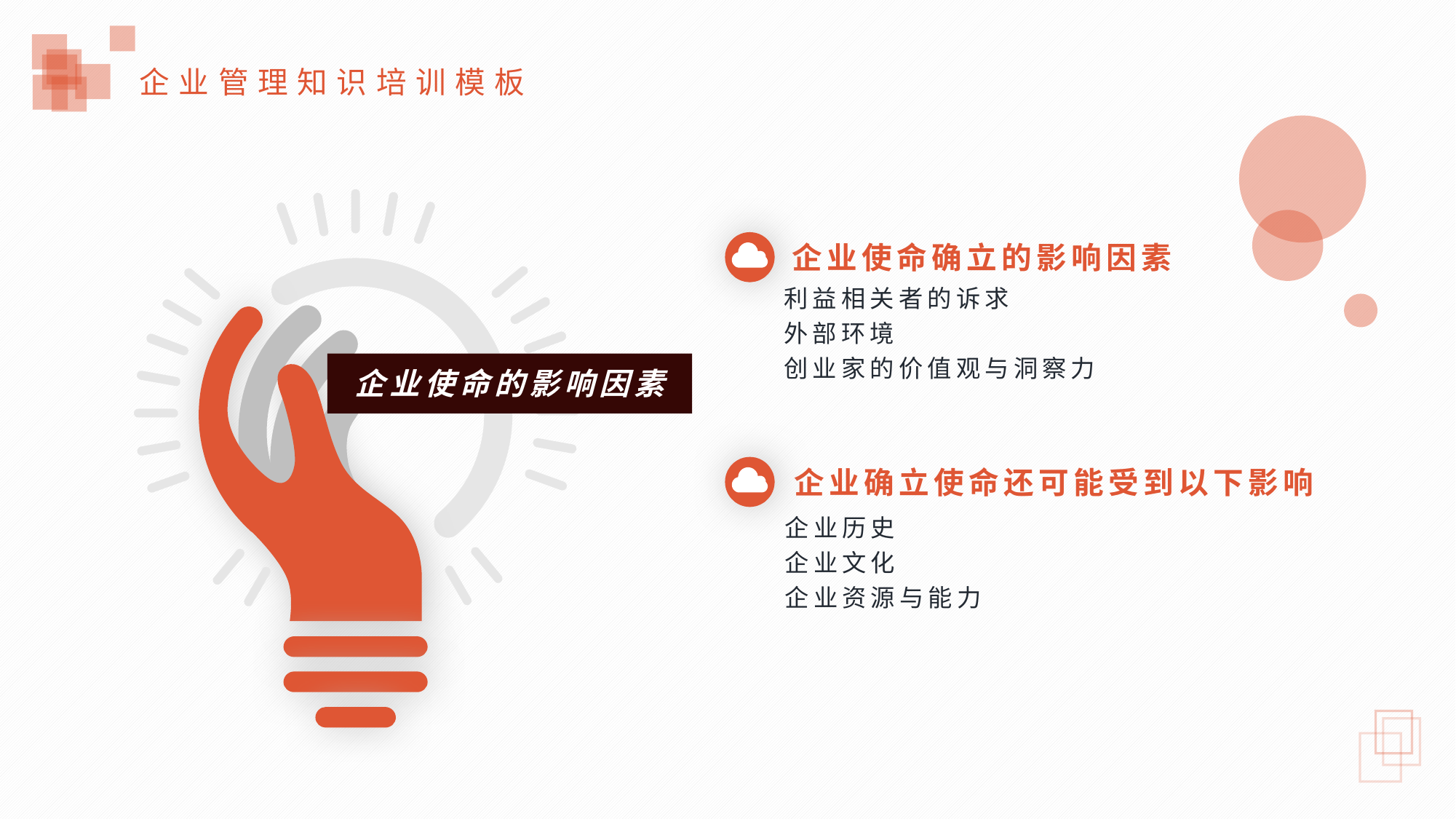

企业使命确立的影响因素
利益相关者的诉求
外部环境
创业家的价值观与洞察力

企业使命的影响因素

企业确立使命还可能受到以下影响
企业历史
企业文化
企业资源与能力